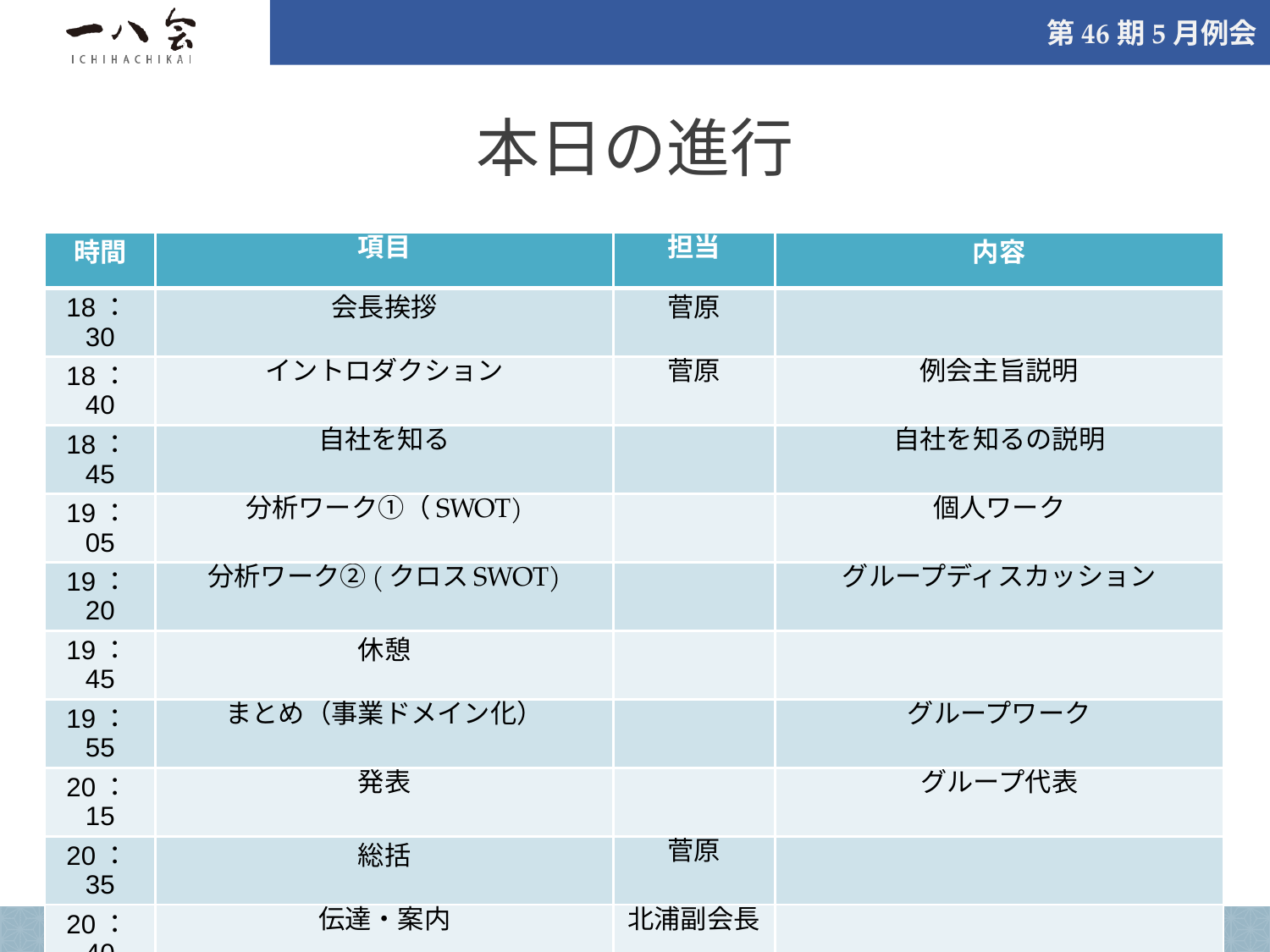

# 本日の進行
| 時間 | 項目 | 担当 | 内容 |
| --- | --- | --- | --- |
| 18：30 | 会長挨拶 | 菅原 |  |
| 18：40 | イントロダクション | 菅原 | 例会主旨説明 |
| 18：45 | 自社を知る |  | 自社を知るの説明 |
| 19：05 | 分析ワーク①（SWOT) |  | 個人ワーク |
| 19：20 | 分析ワーク②(クロスSWOT) |  | グループディスカッション |
| 19：45 | 休憩 |  |  |
| 19：55 | まとめ（事業ドメイン化） |  | グループワーク |
| 20：15 | 発表 |  | グループ代表 |
| 20：35 | 総括 | 菅原 |  |
| 20：40 | 伝達・案内 | 北浦副会長 |  |
2025年5月13日(火)
© Copyright 2025. All Rights Reserved.
8